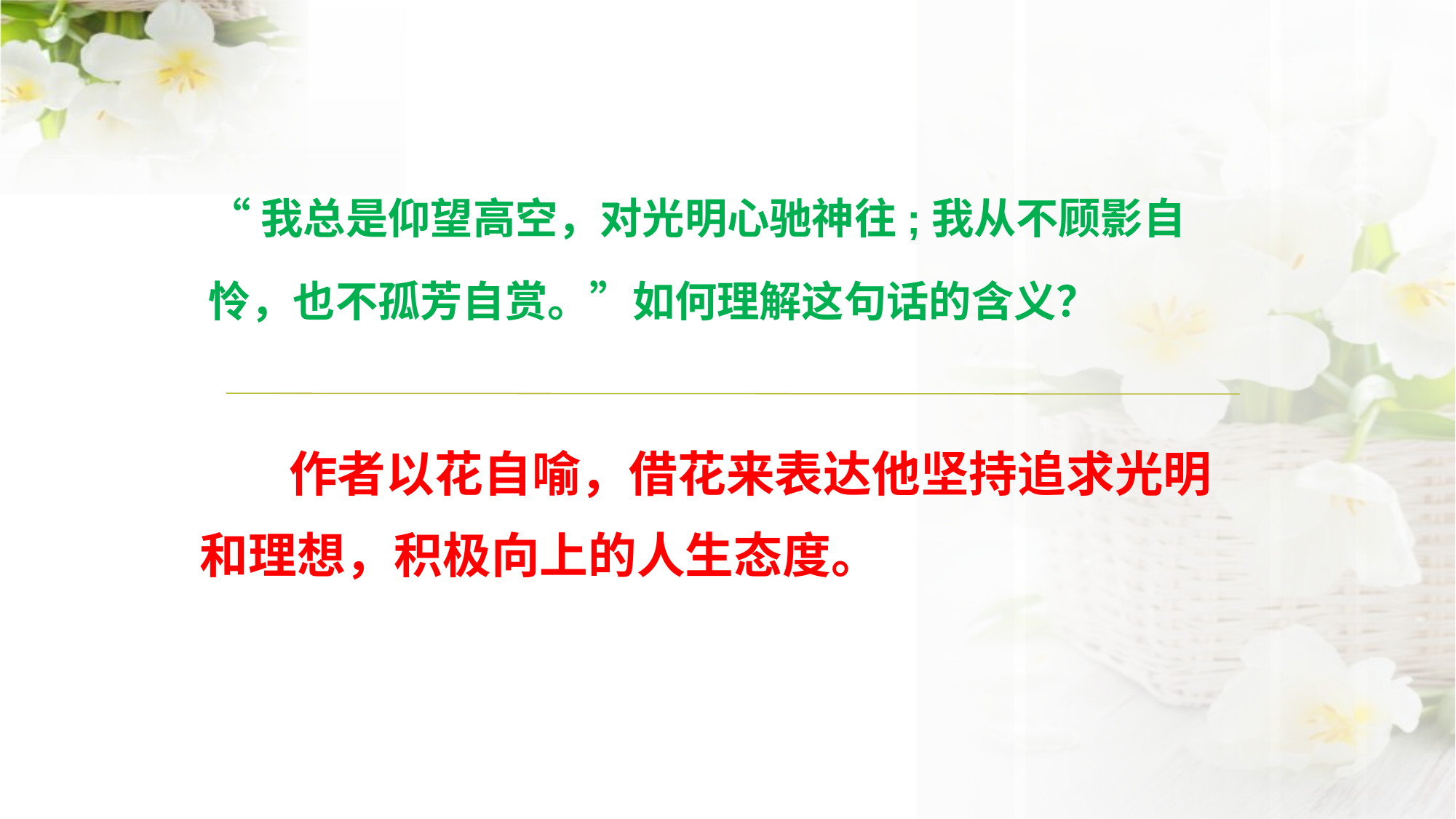

“我总是仰望高空，对光明心驰神往;我从不顾影自怜，也不孤芳自赏。”如何理解这句话的含义？
       作者以花自喻，借花来表达他坚持追求光明和理想，积极向上的人生态度。